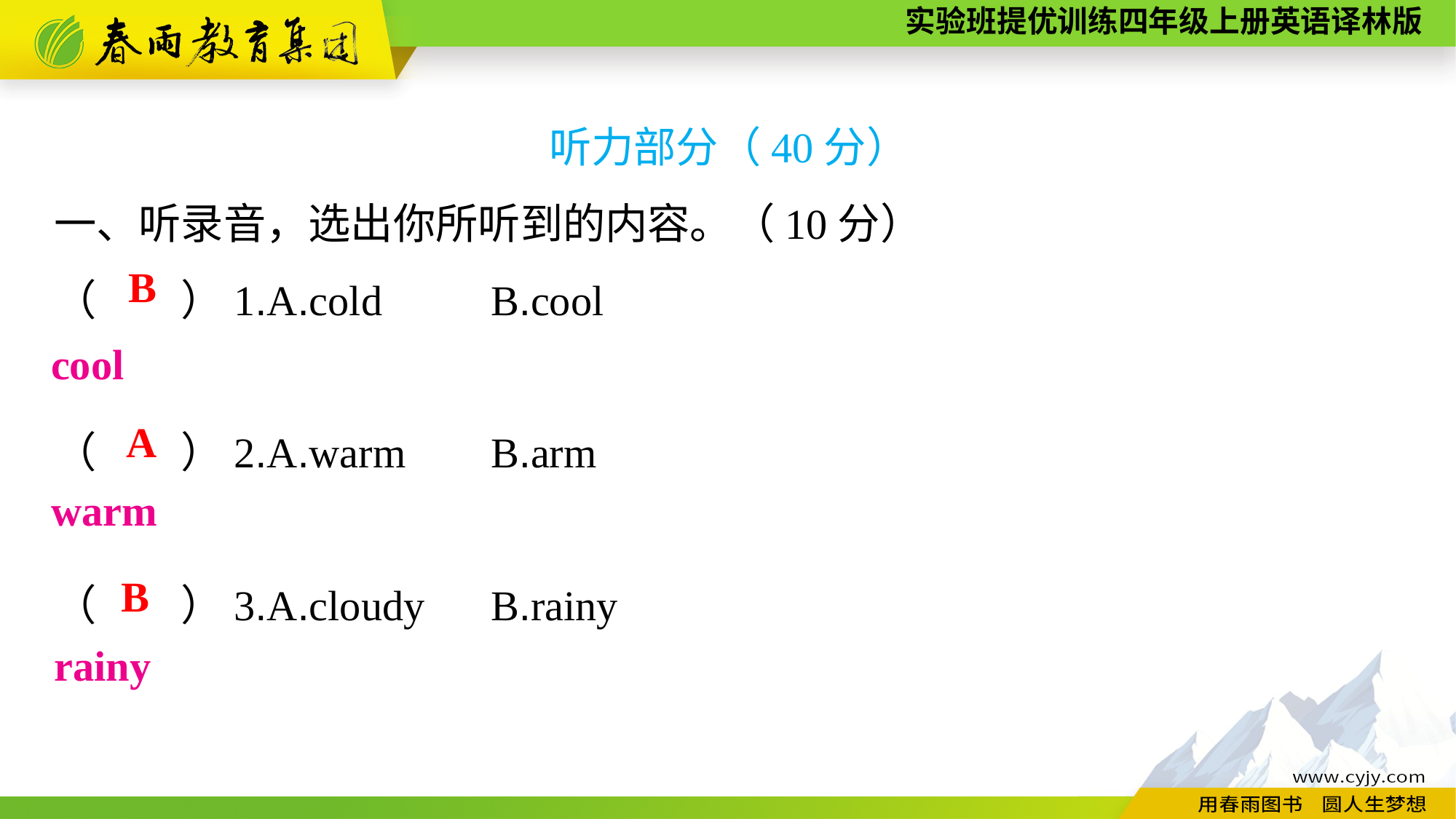

听力部分（40分）
一、听录音，选出你所听到的内容。（10分）
（　　）1.A.cold	B.cool

（　　）2.A.warm	B.arm

（　　）3.A.cloudy	B.rainy
B
cool
A
warm
B
rainy